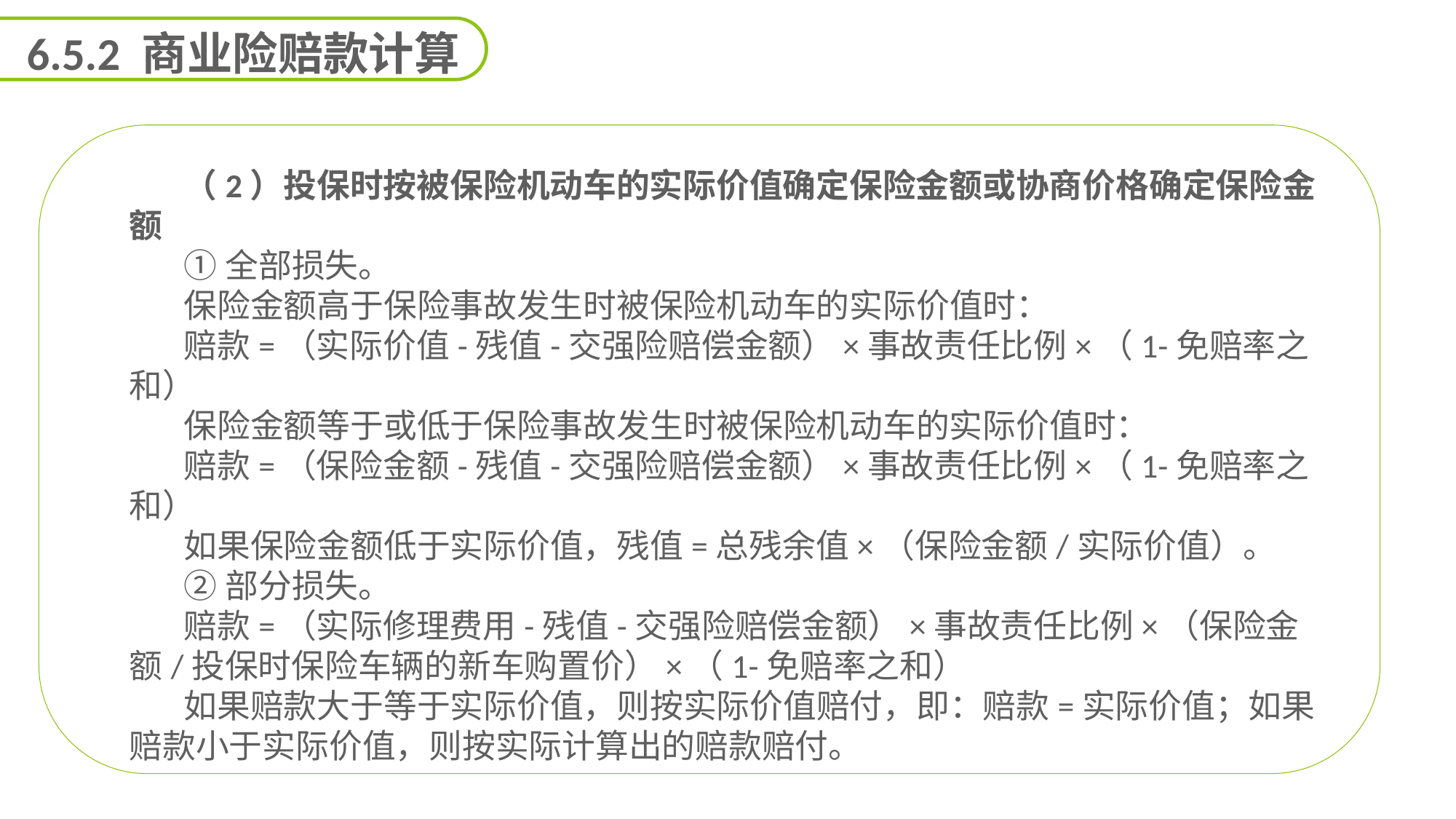

6.5.2 商业险赔款计算

（2）投保时按被保险机动车的实际价值确定保险金额或协商价格确定保险金额
①全部损失。
保险金额高于保险事故发生时被保险机动车的实际价值时：
赔款=（实际价值-残值-交强险赔偿金额）×事故责任比例×（1-免赔率之和）
保险金额等于或低于保险事故发生时被保险机动车的实际价值时：
赔款=（保险金额-残值-交强险赔偿金额）×事故责任比例×（1-免赔率之和）
如果保险金额低于实际价值，残值=总残余值×（保险金额/实际价值）。
②部分损失。
赔款=（实际修理费用-残值-交强险赔偿金额）×事故责任比例×（保险金额/投保时保险车辆的新车购置价）×（1-免赔率之和）
如果赔款大于等于实际价值，则按实际价值赔付，即：赔款=实际价值；如果赔款小于实际价值，则按实际计算出的赔款赔付。

能力
目标
延迟符